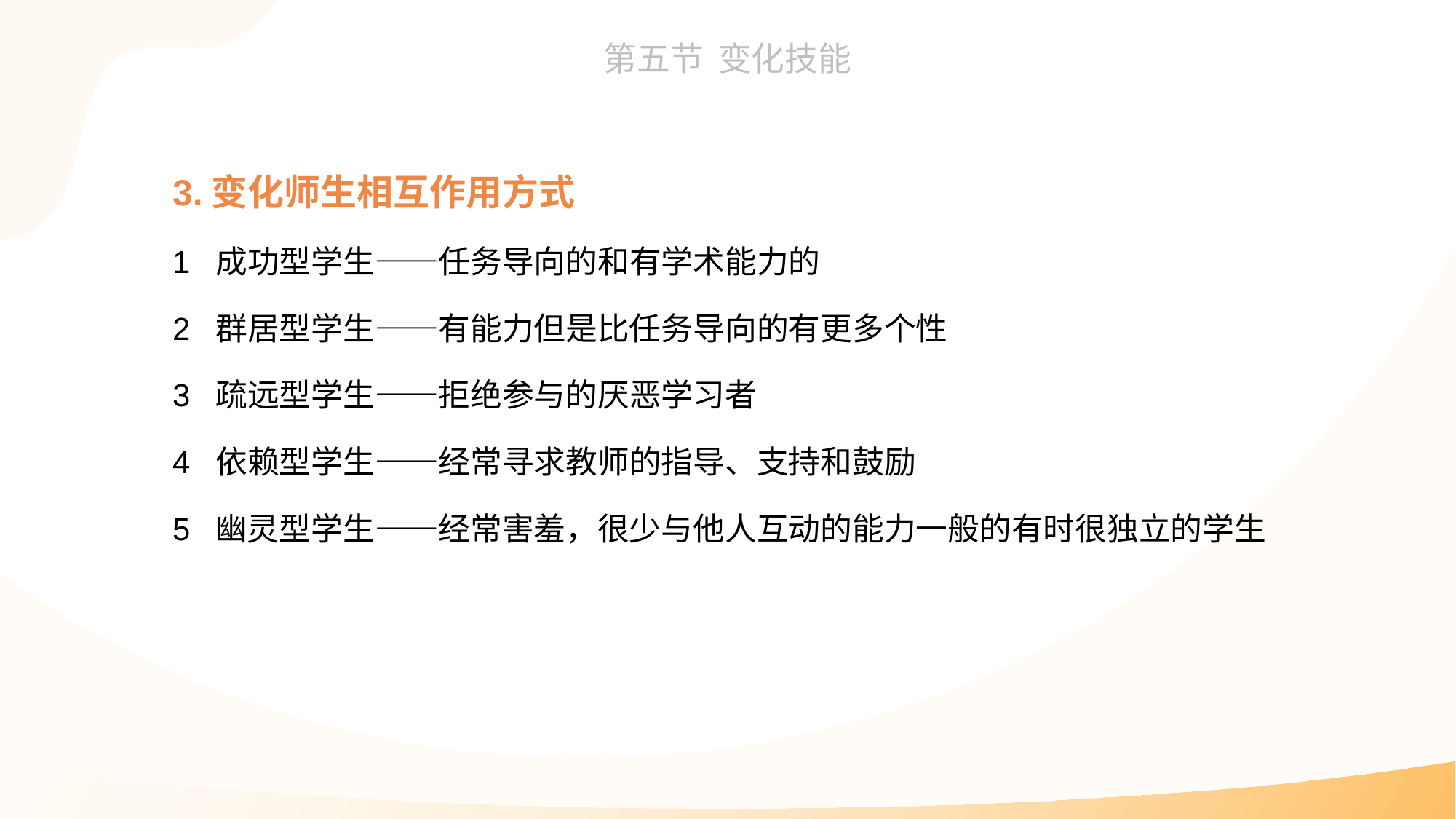

3.变化师生相互作用方式
1  成功型学生——任务导向的和有学术能力的
2  群居型学生——有能力但是比任务导向的有更多个性
3  疏远型学生——拒绝参与的厌恶学习者
4  依赖型学生——经常寻求教师的指导、支持和鼓励
5  幽灵型学生——经常害羞，很少与他人互动的能力一般的有时很独立的学生